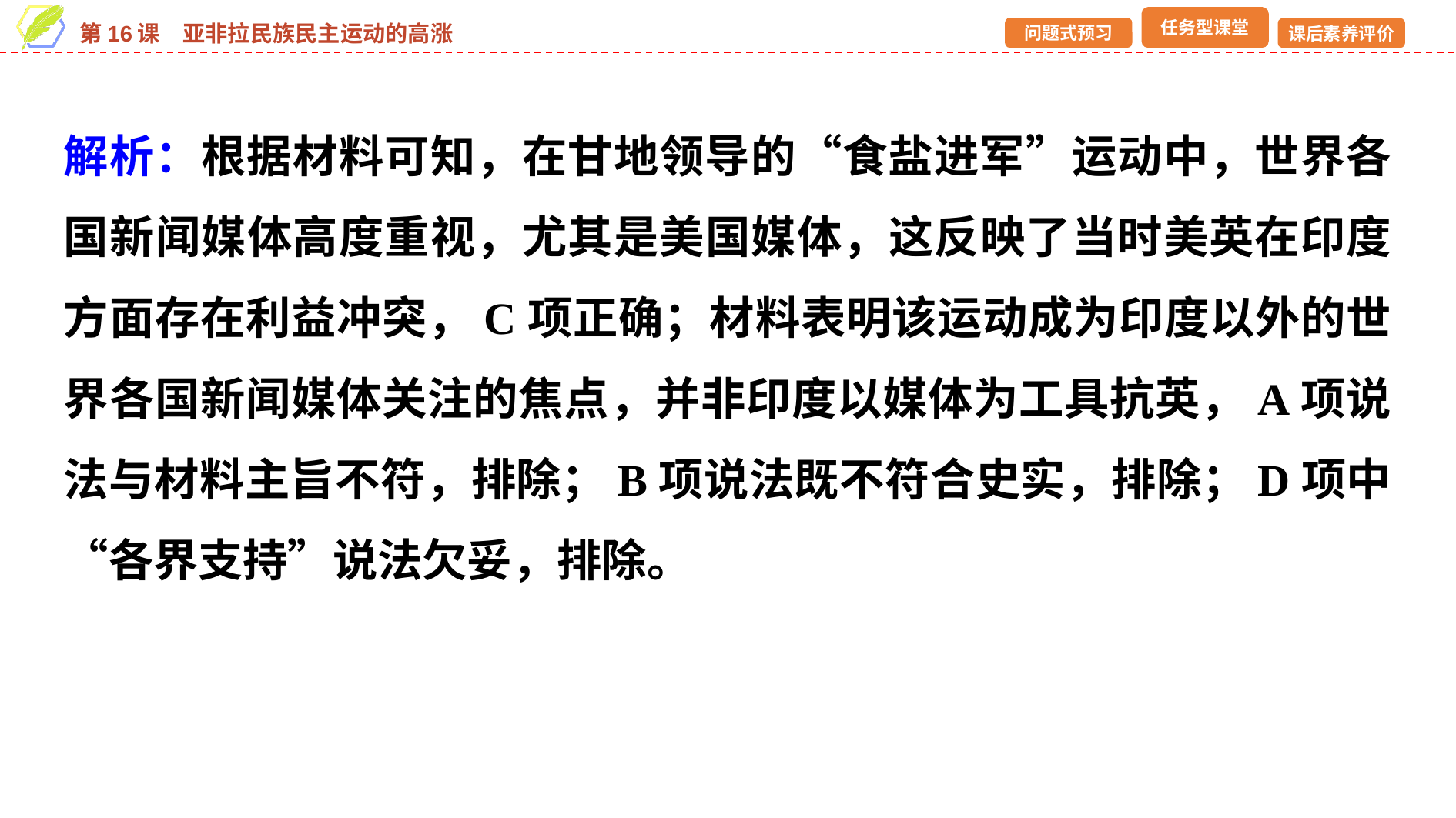

解析：根据材料可知，在甘地领导的“食盐进军”运动中，世界各国新闻媒体高度重视，尤其是美国媒体，这反映了当时美英在印度方面存在利益冲突，C项正确；材料表明该运动成为印度以外的世界各国新闻媒体关注的焦点，并非印度以媒体为工具抗英，A项说法与材料主旨不符，排除；B项说法既不符合史实，排除；D项中“各界支持”说法欠妥，排除。